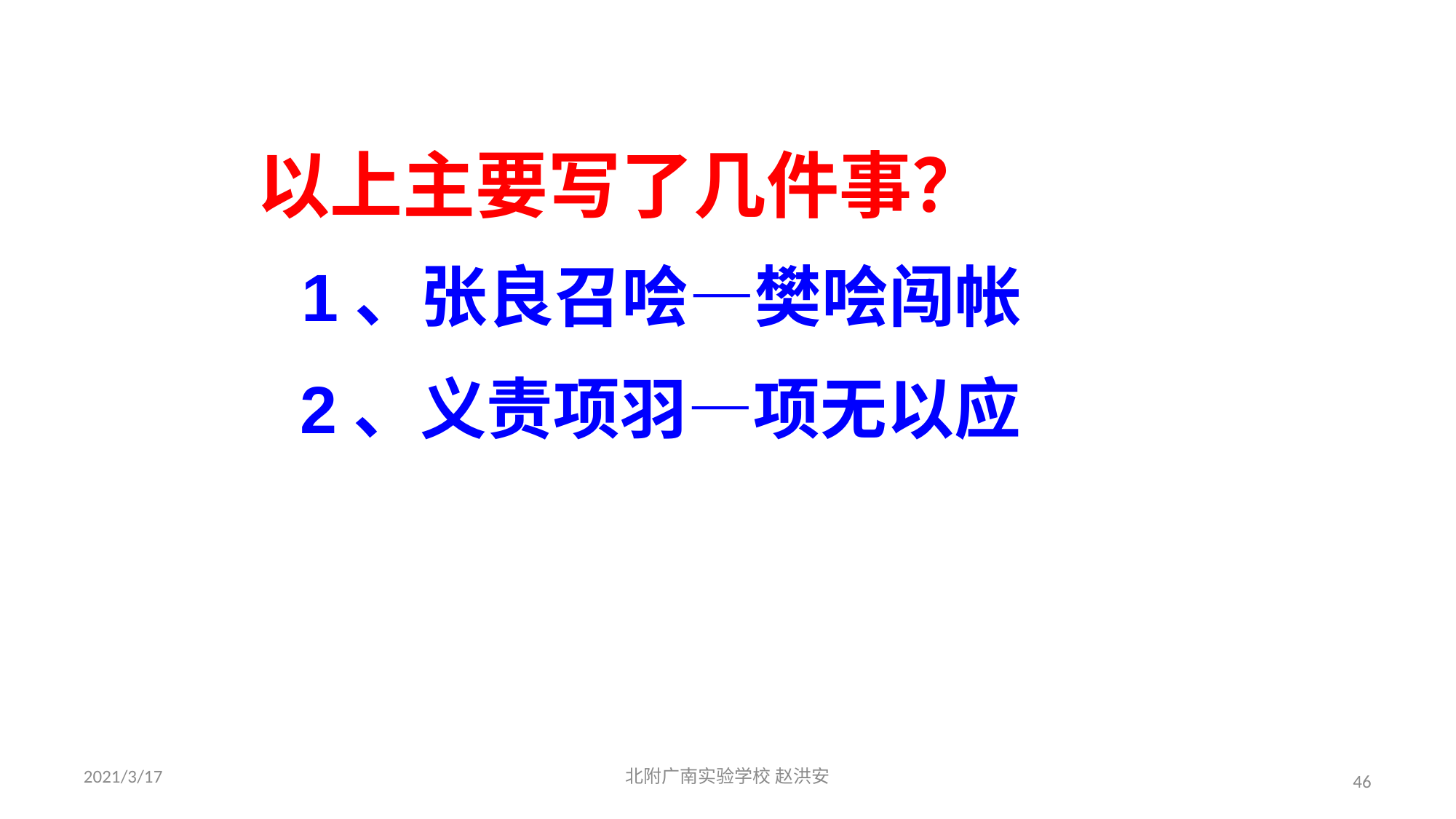

以上主要写了几件事？
1、张良召哙—樊哙闯帐
2、义责项羽—项无以应
2021/3/17
北附广南实验学校 赵洪安
46